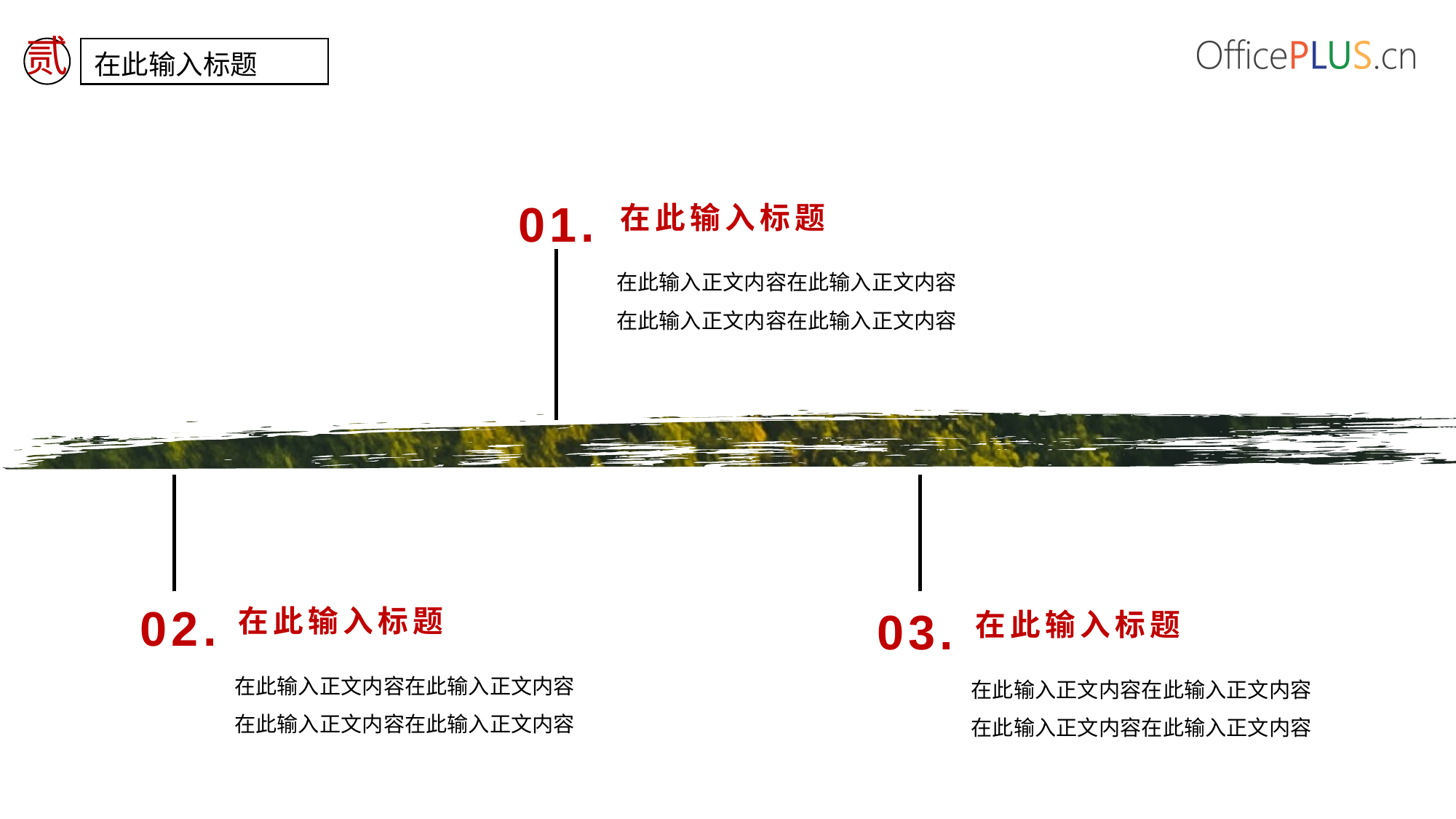

贰

在此输入标题
01.
在此输入标题
在此输入正文内容在此输入正文内容
在此输入正文内容在此输入正文内容

02.
03.
在此输入标题
在此输入标题
在此输入正文内容在此输入正文内容
在此输入正文内容在此输入正文内容
在此输入正文内容在此输入正文内容
在此输入正文内容在此输入正文内容